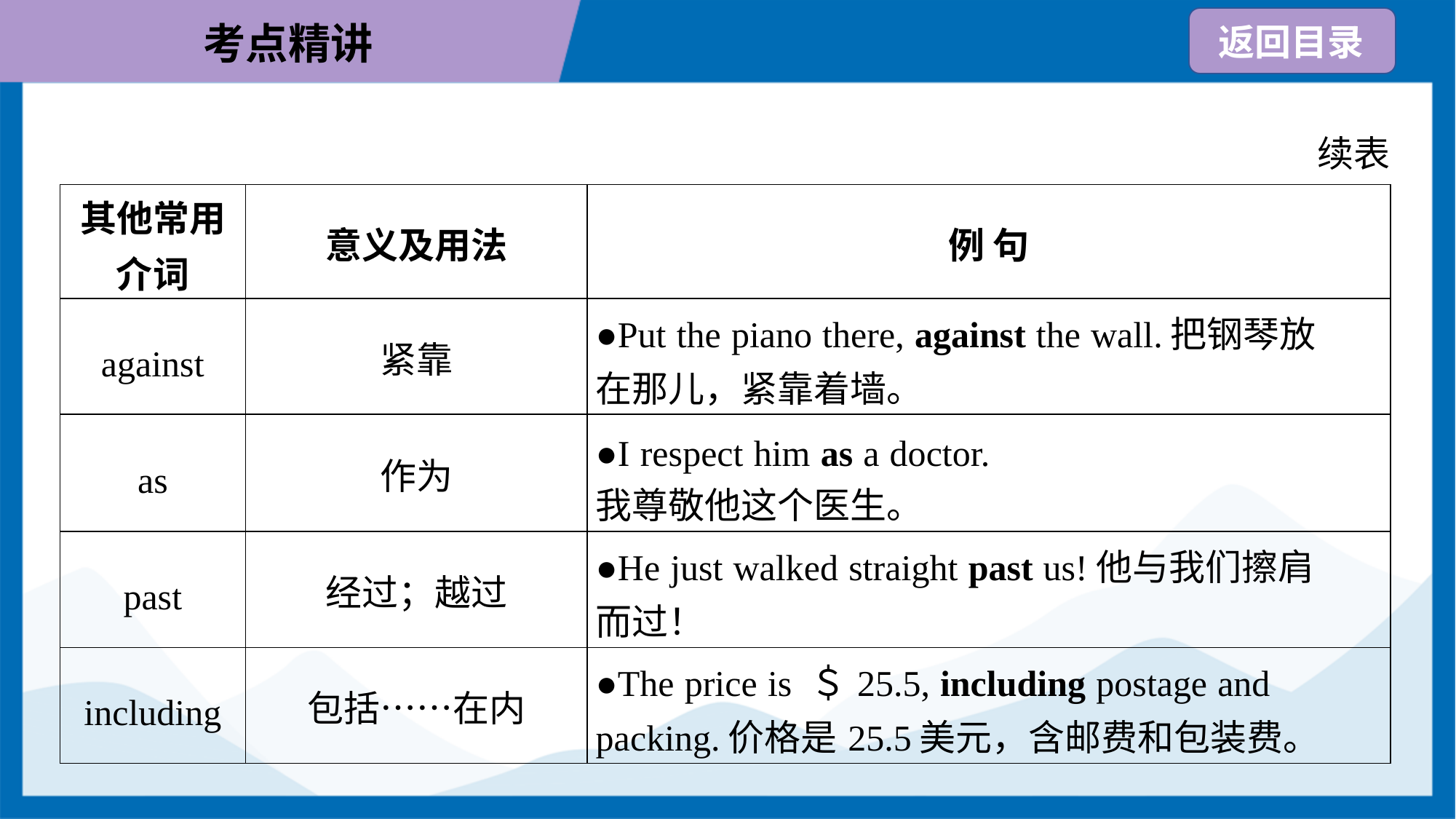

续表
| 其他常用 介词 | 意义及用法 | 例 句 |
| --- | --- | --- |
| against | 紧靠 | ●Put the piano there, against the wall.把钢琴放 在那儿，紧靠着墙。 |
| as | 作为 | ●I respect him as a doctor. 我尊敬他这个医生。 |
| past | 经过；越过 | ●He just walked straight past us!他与我们擦肩 而过！ |
| including | 包括……在内 | ●The price is ＄25.5, including postage and packing.价格是25.5美元，含邮费和包装费。 |